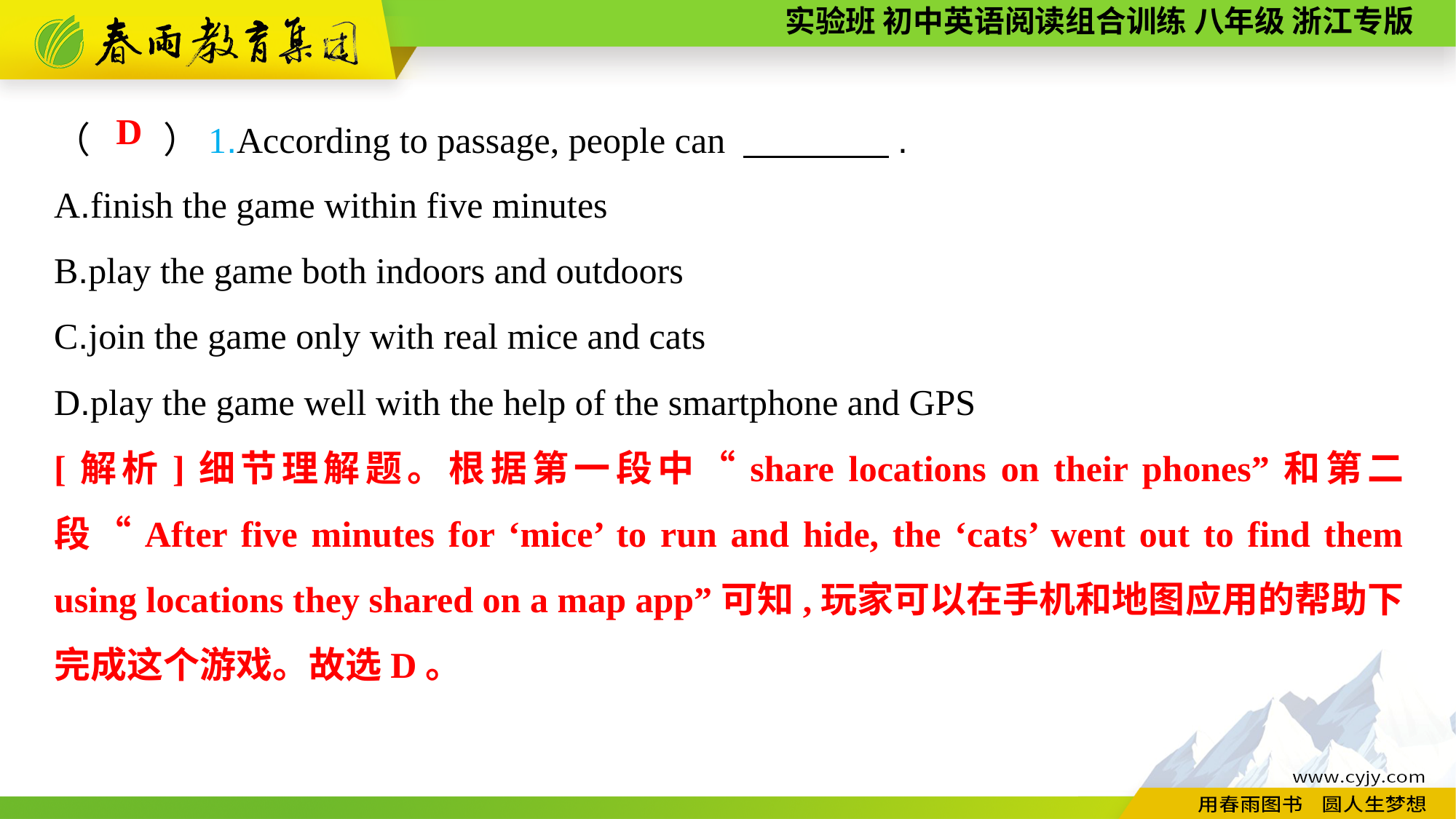

（　　）1.According to passage, people can 　　　　.
A.finish the game within five minutes
B.play the game both indoors and outdoors
C.join the game only with real mice and cats
D.play the game well with the help of the smartphone and GPS
D
[解析]细节理解题。根据第一段中“share locations on their phones”和第二段“After five minutes for ‘mice’ to run and hide, the ‘cats’ went out to find them using locations they shared on a map app”可知,玩家可以在手机和地图应用的帮助下完成这个游戏。故选D。